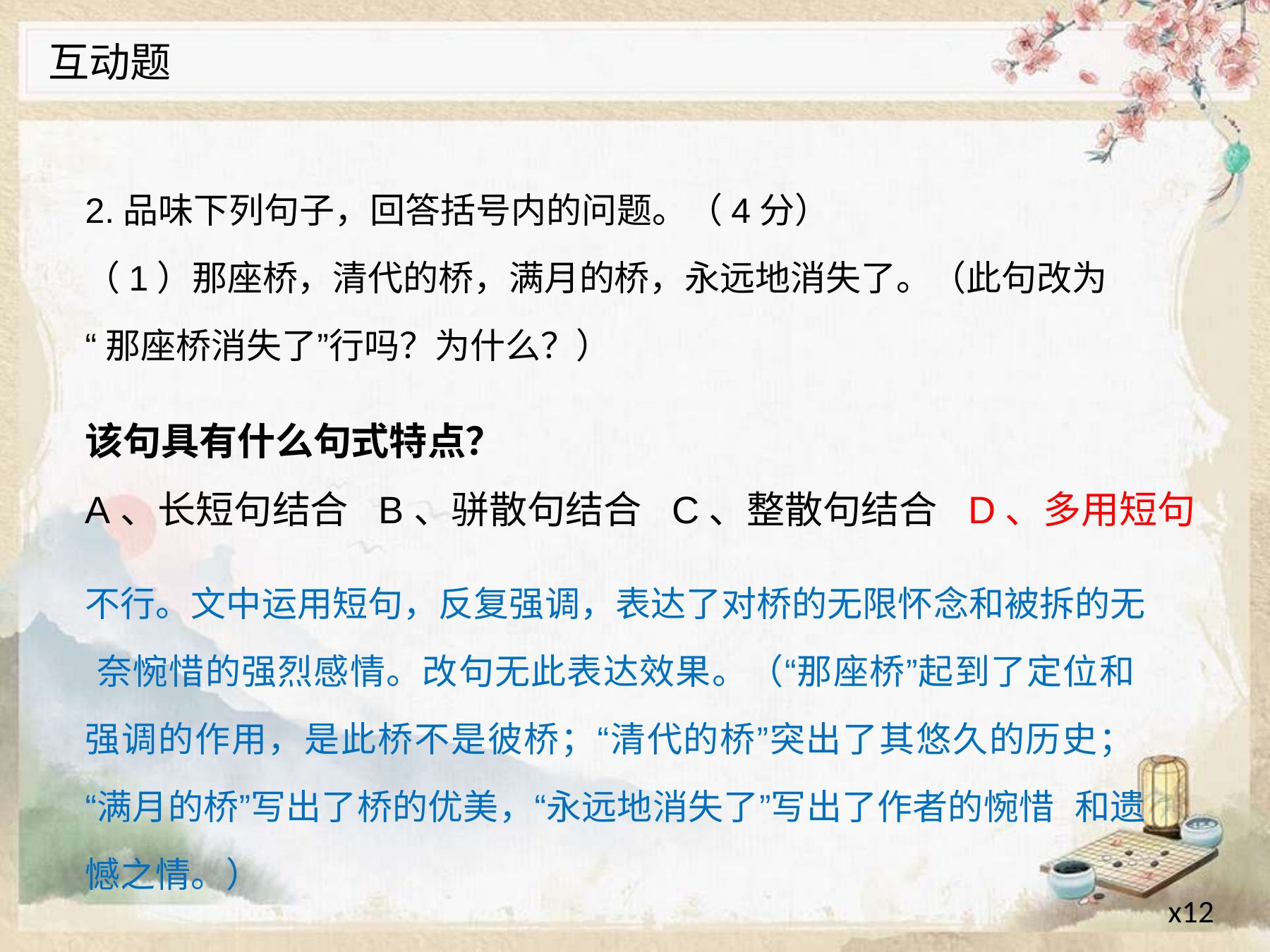

互动题

2.品味下列句子，回答括号内的问题。（4分）
（1）那座桥，清代的桥，满月的桥，永远地消失了。（此句改为
“那座桥消失了”行吗？为什么？）

该句具有什么句式特点？
A、长短句结合  B、骈散句结合  C、整散句结合  D、多用短句
不行。文中运用短句，反复强调，表达了对桥的无限怀念和被拆的无  奈惋惜的强烈感情。改句无此表达效果。（“那座桥”起到了定位和  强调的作用，是此桥不是彼桥；“清代的桥”突出了其悠久的历史；  “满月的桥”写出了桥的优美，“永远地消失了”写出了作者的惋惜  和遗憾之情。）
x12